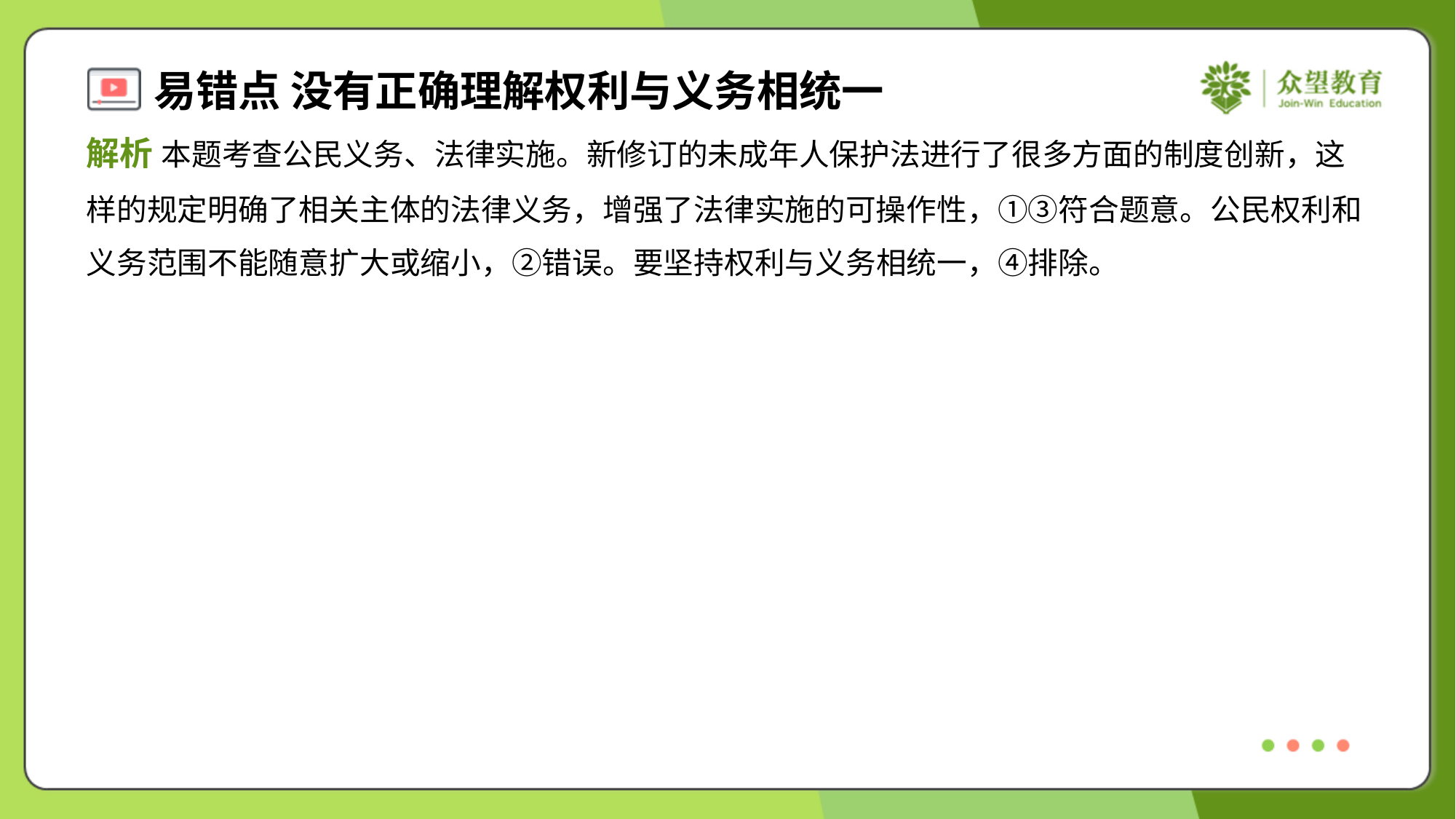

解析 本题考查公民义务、法律实施。新修订的未成年人保护法进行了很多方面的制度创新，这
样的规定明确了相关主体的法律义务，增强了法律实施的可操作性，①③符合题意。公民权利和
义务范围不能随意扩大或缩小，②错误。要坚持权利与义务相统一，④排除。